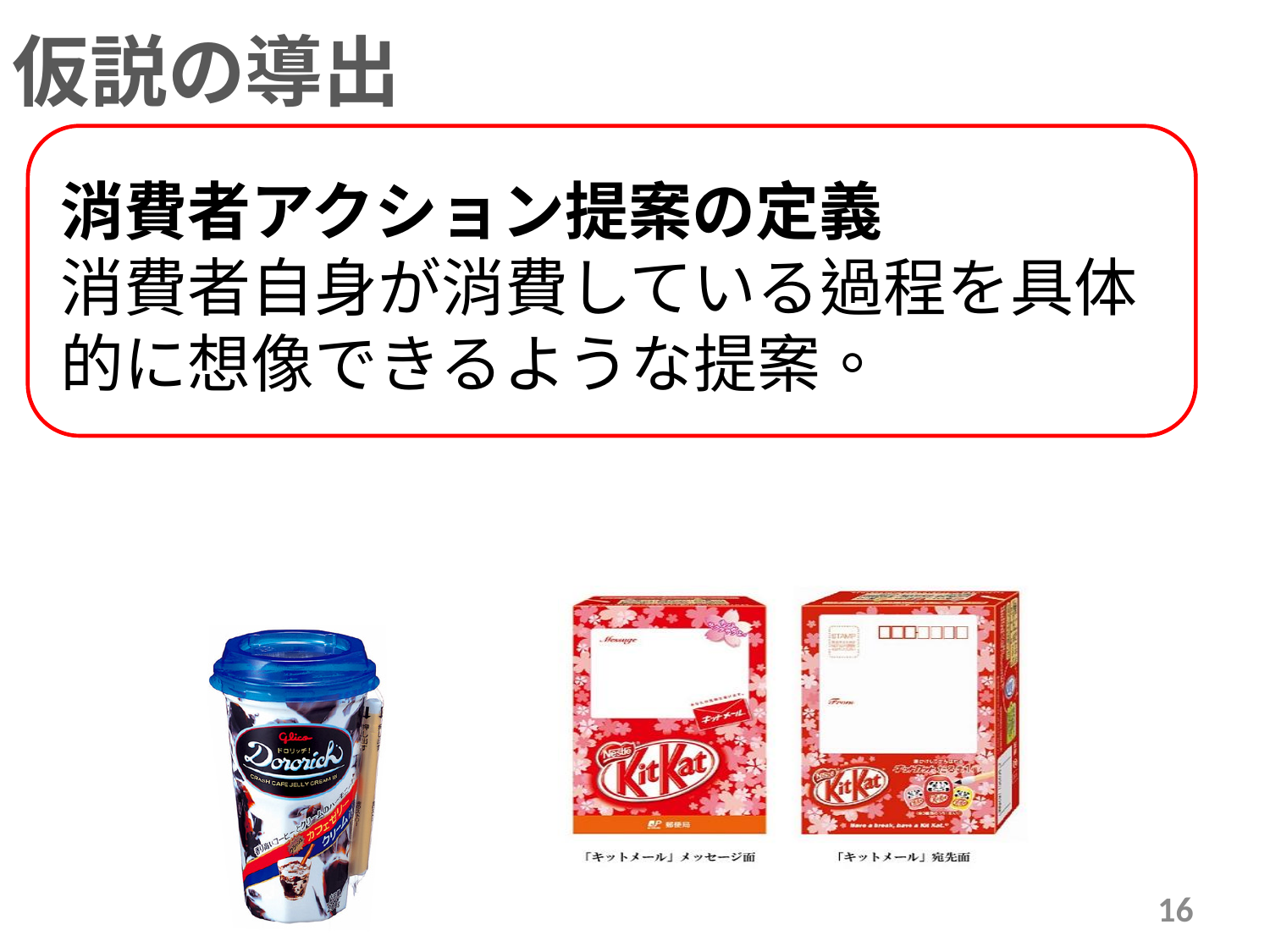

仮説の導出

消費者アクション提案の定義
消費者自身が消費している過程を具体的に想像できるような提案。

16